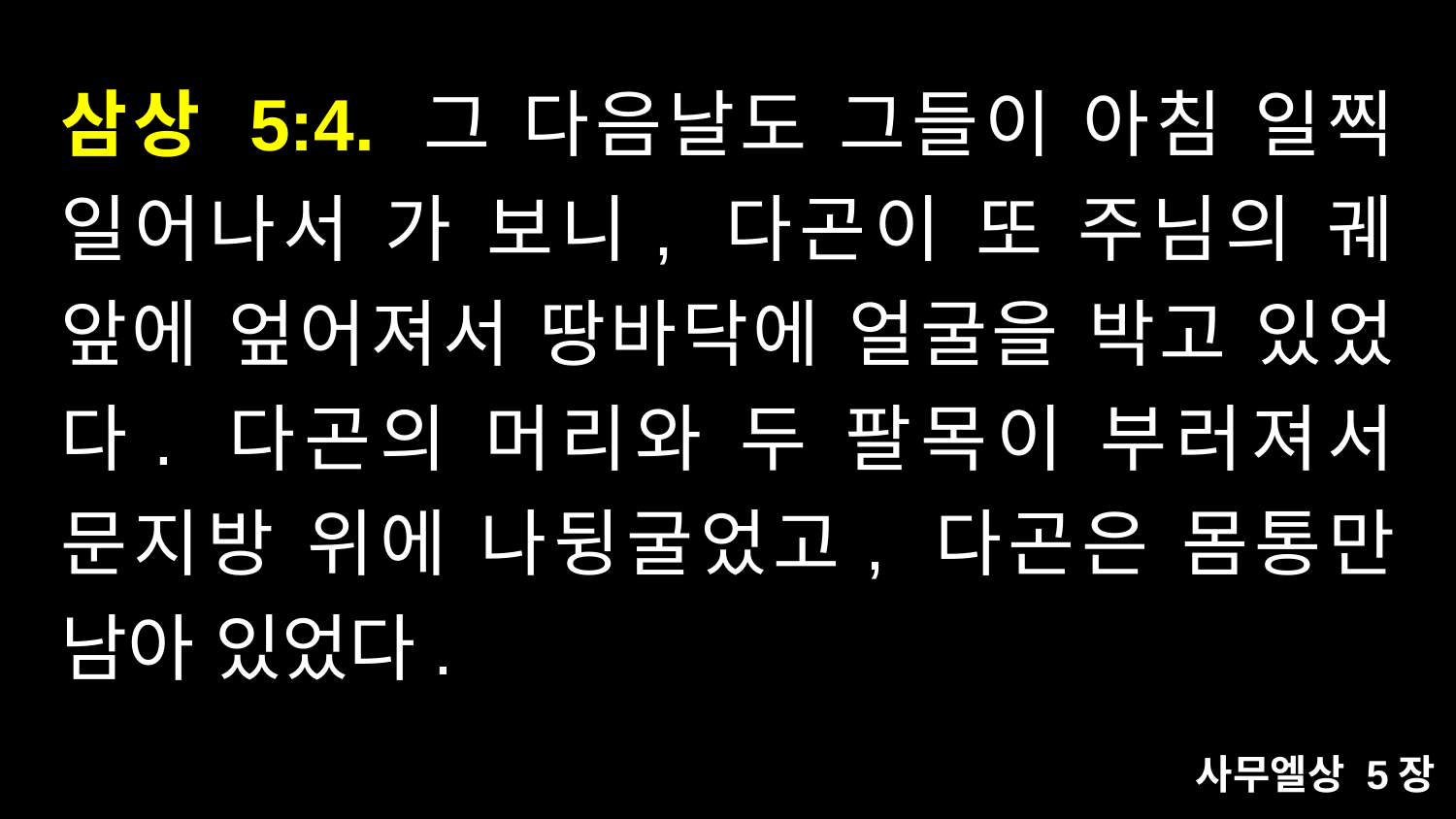

# 삼상 5:4. 그 다음날도 그들이 아침 일찍 일어나서 가 보니, 다곤이 또 주님의 궤 앞에 엎어져서 땅바닥에 얼굴을 박고 있었다. 다곤의 머리와 두 팔목이 부러져서 문지방 위에 나뒹굴었고, 다곤은 몸통만 남아 있었다.
사무엘상 5장